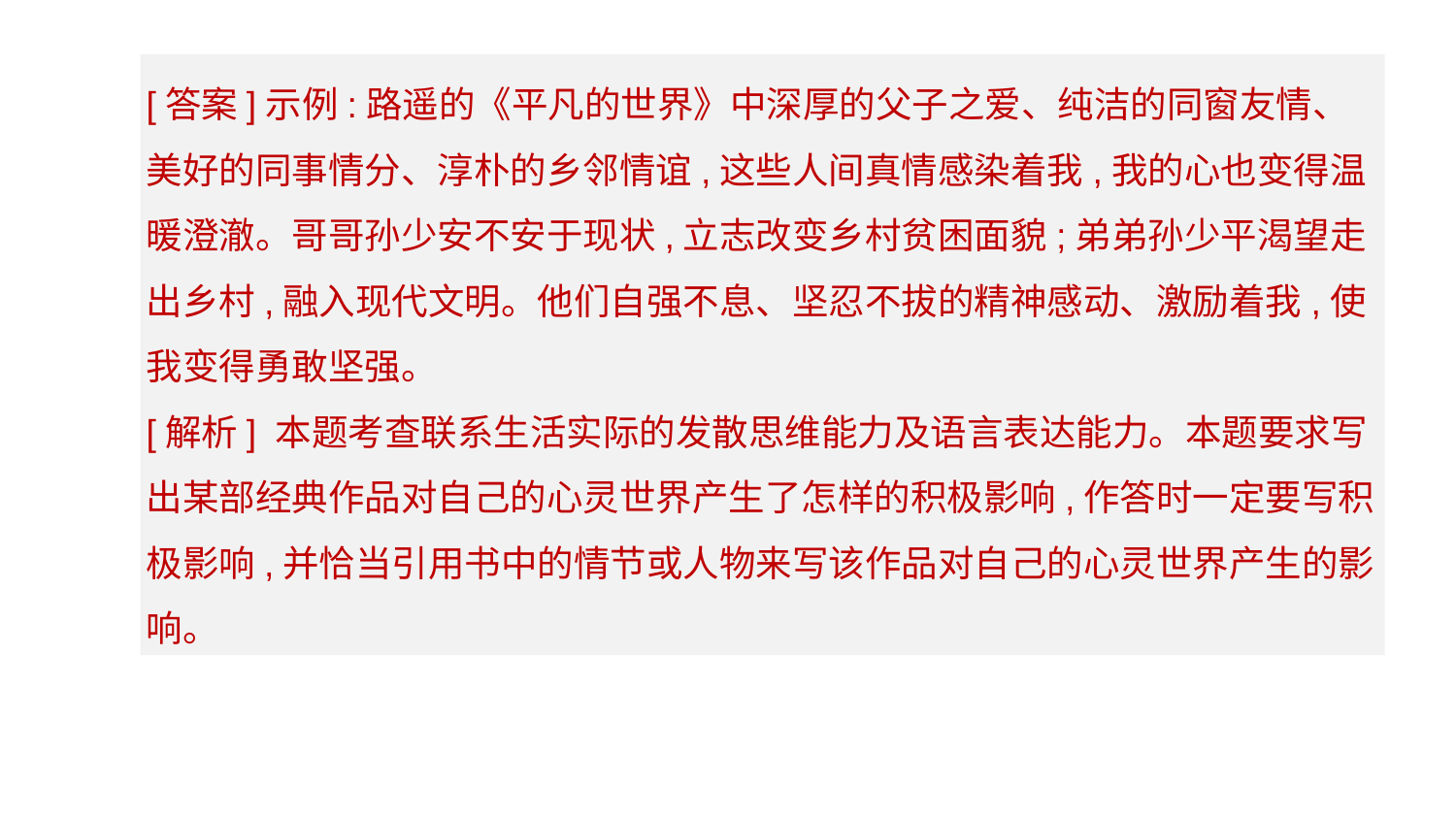

[答案]示例:路遥的《平凡的世界》中深厚的父子之爱、纯洁的同窗友情、美好的同事情分、淳朴的乡邻情谊,这些人间真情感染着我,我的心也变得温暖澄澈。哥哥孙少安不安于现状,立志改变乡村贫困面貌;弟弟孙少平渴望走出乡村,融入现代文明。他们自强不息、坚忍不拔的精神感动、激励着我,使我变得勇敢坚强。
[解析] 本题考查联系生活实际的发散思维能力及语言表达能力。本题要求写出某部经典作品对自己的心灵世界产生了怎样的积极影响,作答时一定要写积极影响,并恰当引用书中的情节或人物来写该作品对自己的心灵世界产生的影响。